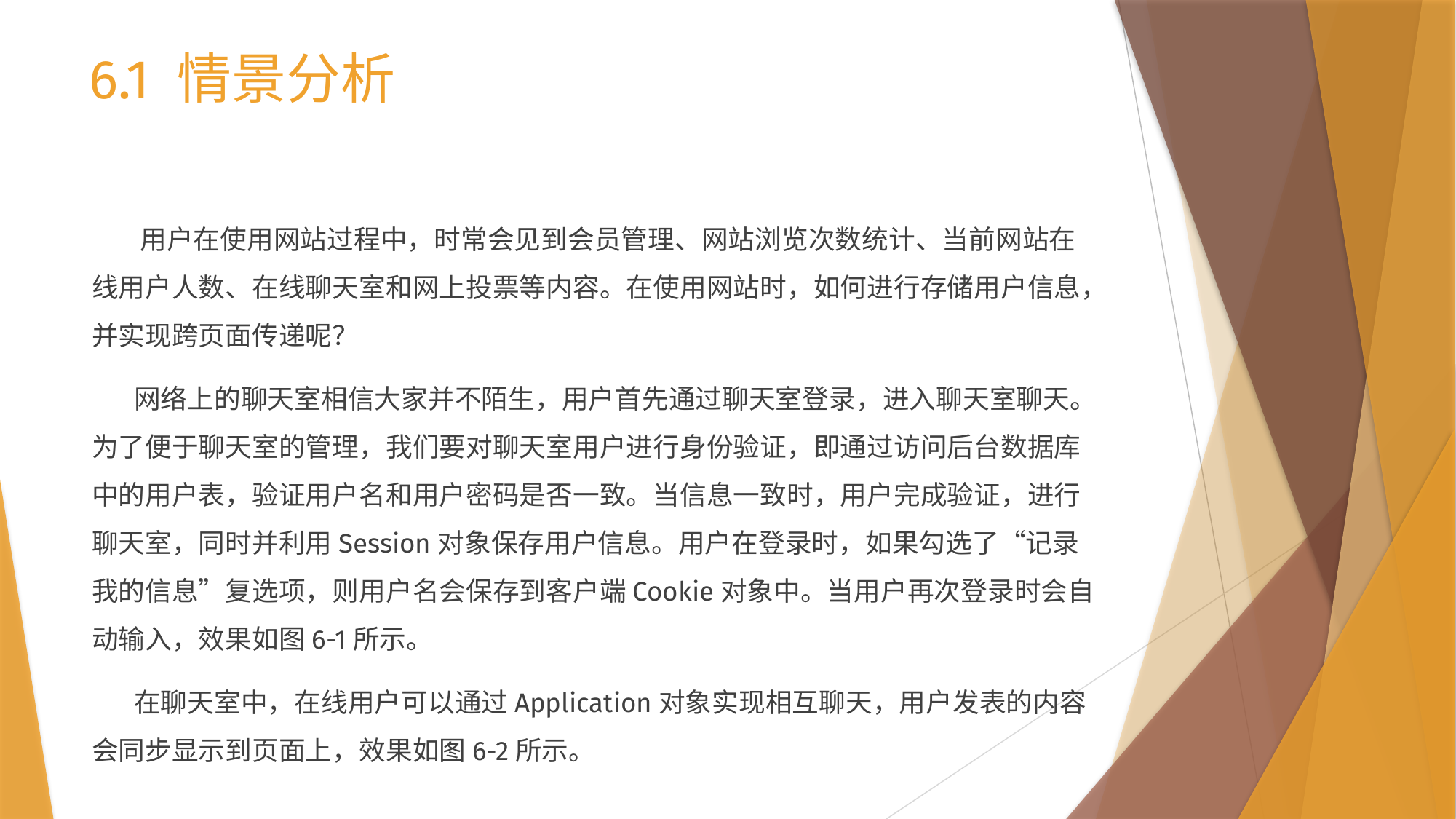

# 6.1 情景分析
       用户在使用网站过程中，时常会见到会员管理、网站浏览次数统计、当前网站在线用户人数、在线聊天室和网上投票等内容。在使用网站时，如何进行存储用户信息，并实现跨页面传递呢？
      网络上的聊天室相信大家并不陌生，用户首先通过聊天室登录，进入聊天室聊天。为了便于聊天室的管理，我们要对聊天室用户进行身份验证，即通过访问后台数据库中的用户表，验证用户名和用户密码是否一致。当信息一致时，用户完成验证，进行聊天室，同时并利用Session对象保存用户信息。用户在登录时，如果勾选了“记录我的信息”复选项，则用户名会保存到客户端Cookie对象中。当用户再次登录时会自动输入，效果如图6-1所示。
      在聊天室中，在线用户可以通过Application对象实现相互聊天，用户发表的内容会同步显示到页面上，效果如图6-2所示。